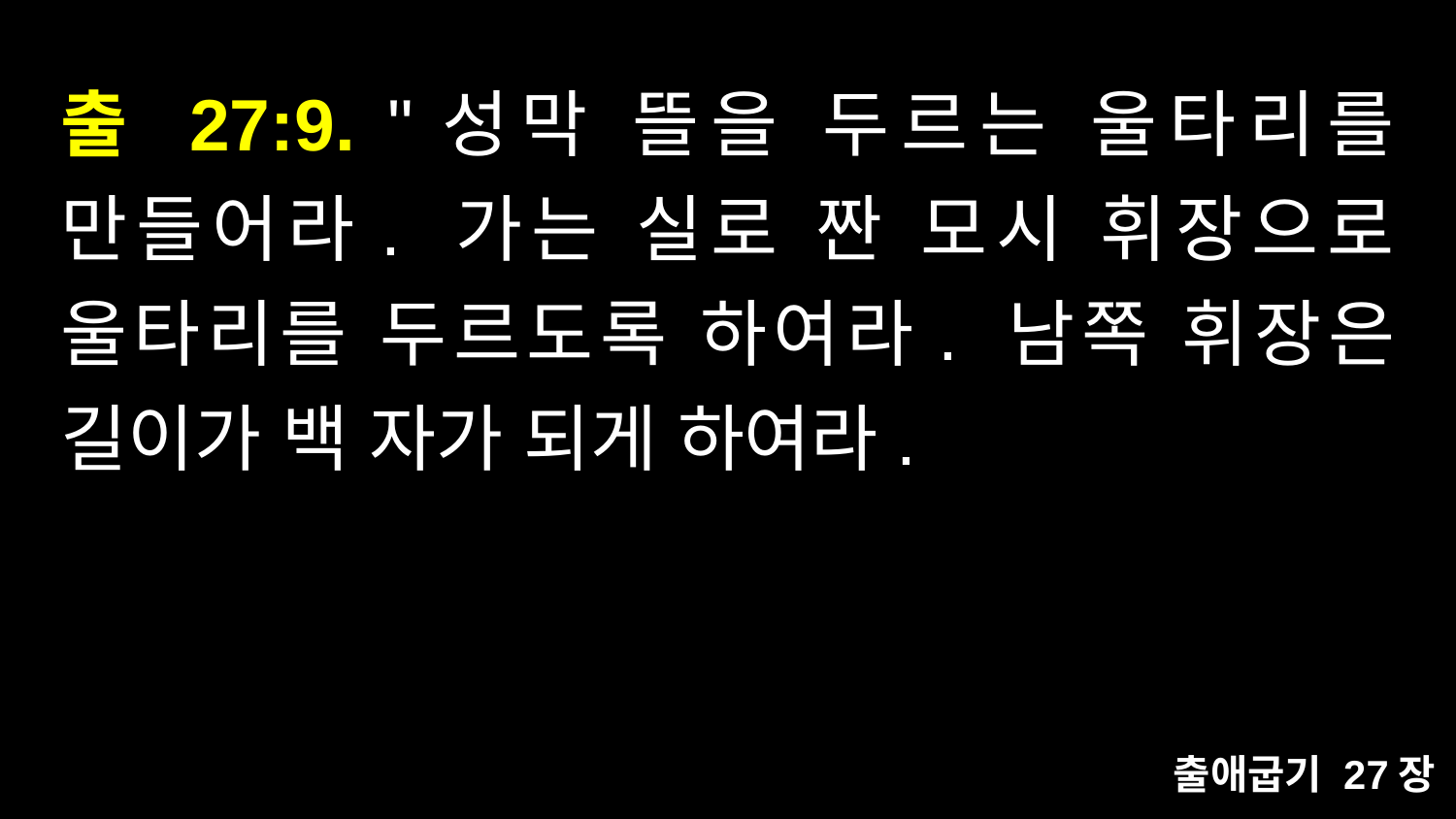

# 출 27:9. "성막 뜰을 두르는 울타리를 만들어라. 가는 실로 짠 모시 휘장으로 울타리를 두르도록 하여라. 남쪽 휘장은 길이가 백 자가 되게 하여라.
출애굽기 27장